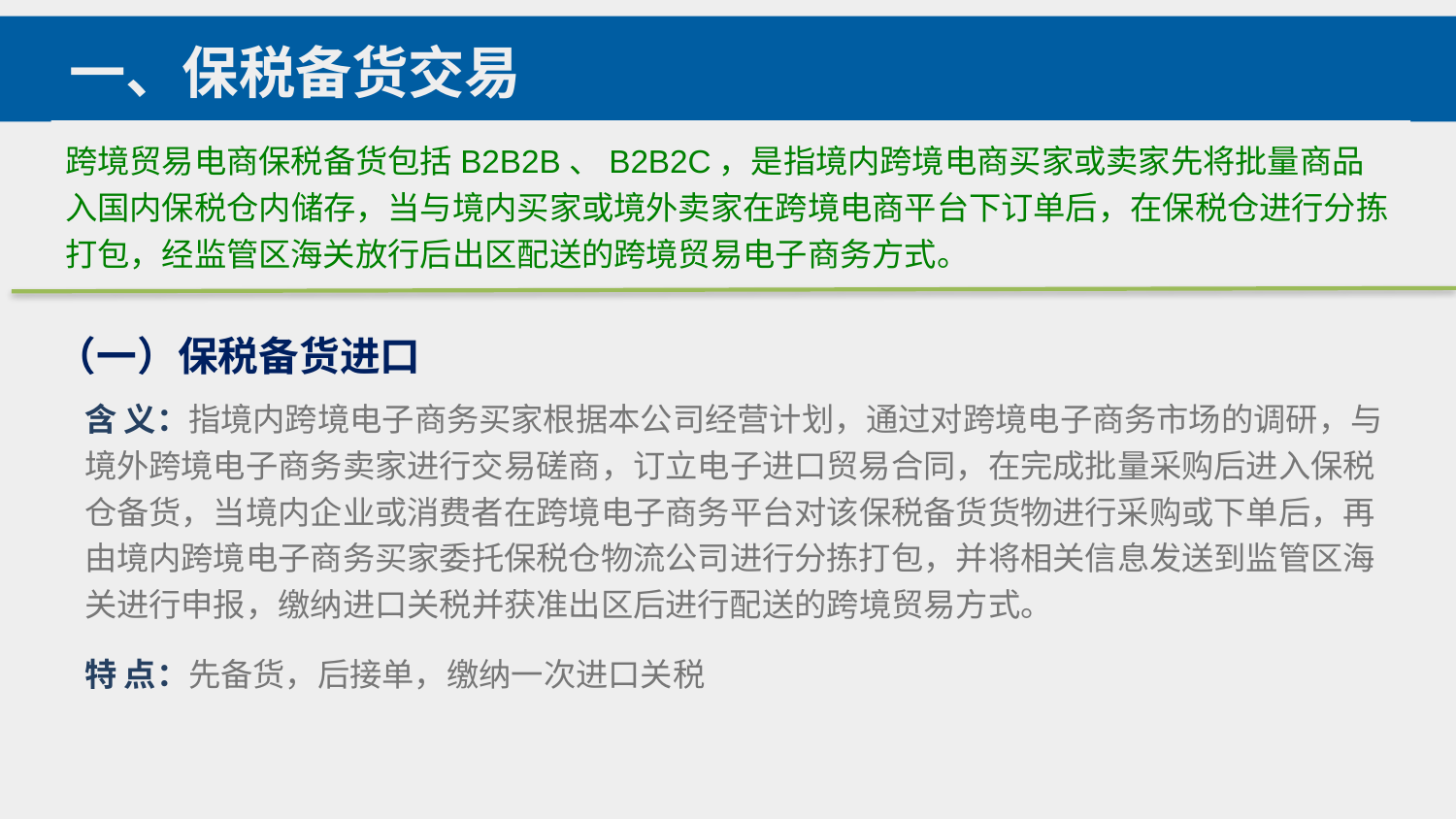

一、保税备货交易
跨境贸易电商保税备货包括B2B2B、B2B2C，是指境内跨境电商买家或卖家先将批量商品入国内保税仓内储存，当与境内买家或境外卖家在跨境电商平台下订单后，在保税仓进行分拣打包，经监管区海关放行后出区配送的跨境贸易电子商务方式。
（一）保税备货进口
含 义：指境内跨境电子商务买家根据本公司经营计划，通过对跨境电子商务市场的调研，与境外跨境电子商务卖家进行交易磋商，订立电子进口贸易合同，在完成批量采购后进入保税仓备货，当境内企业或消费者在跨境电子商务平台对该保税备货货物进行采购或下单后，再由境内跨境电子商务买家委托保税仓物流公司进行分拣打包，并将相关信息发送到监管区海关进行申报，缴纳进口关税并获准出区后进行配送的跨境贸易方式。

特 点：先备货，后接单，缴纳一次进口关税